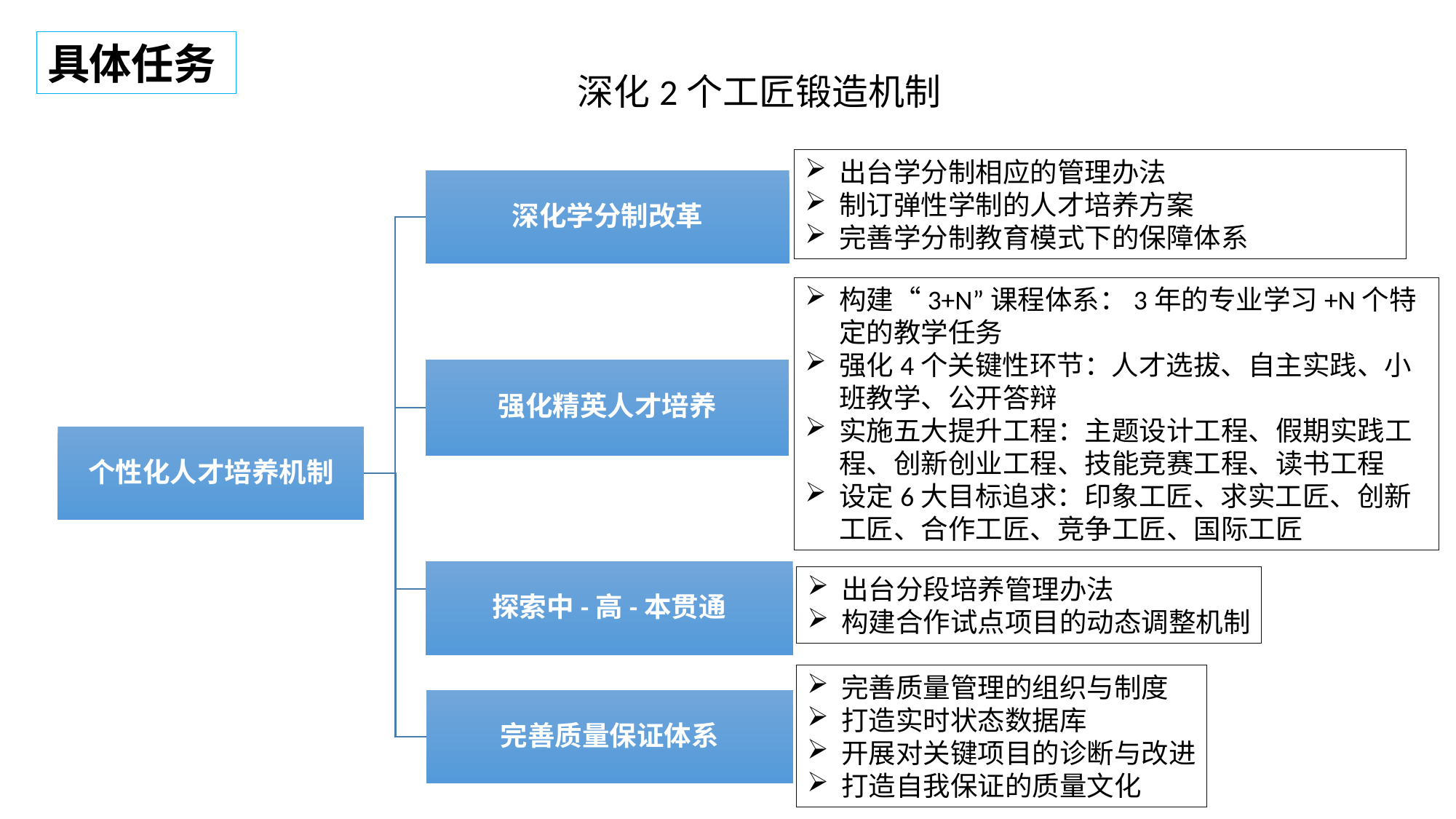

具体任务
深化2个工匠锻造机制
出台学分制相应的管理办法
制订弹性学制的人才培养方案
完善学分制教育模式下的保障体系
深化学分制改革

强化精英人才培养

个性化人才培养机制

探索中-高-本贯通
完善质量保证体系
构建“3+N”课程体系：3年的专业学习+N个特定的教学任务
强化4个关键性环节：人才选拔、自主实践、小班教学、公开答辩
实施五大提升工程：主题设计工程、假期实践工程、创新创业工程、技能竞赛工程、读书工程
设定6大目标追求：印象工匠、求实工匠、创新工匠、合作工匠、竞争工匠、国际工匠
出台分段培养管理办法
构建合作试点项目的动态调整机制
完善质量管理的组织与制度
打造实时状态数据库
开展对关键项目的诊断与改进
打造自我保证的质量文化